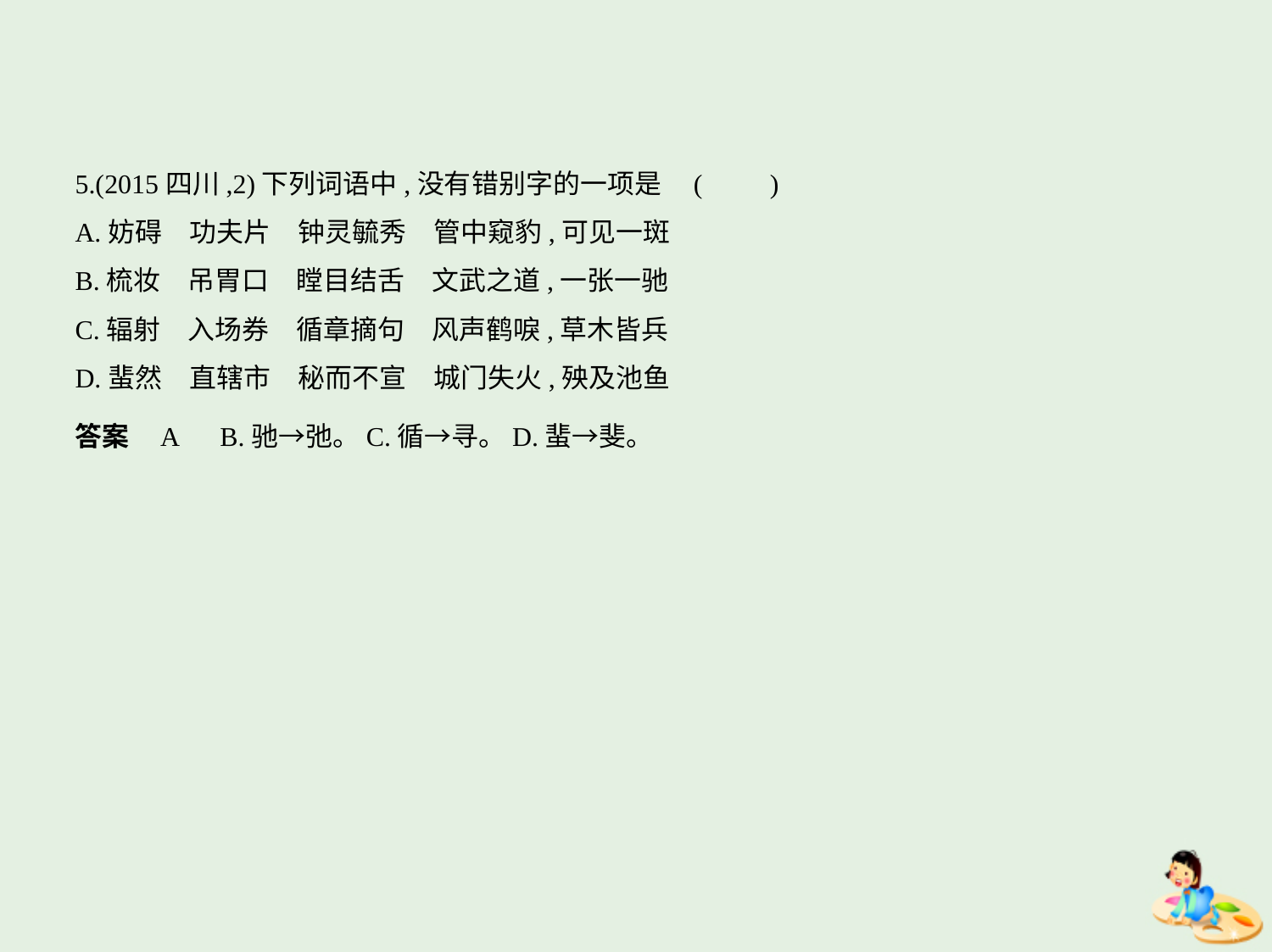

5.(2015四川,2)下列词语中,没有错别字的一项是 (　　)
A.妨碍　功夫片　钟灵毓秀　管中窥豹,可见一斑
B.梳妆　吊胃口　瞠目结舌　文武之道,一张一驰
C.辐射　入场券　循章摘句　风声鹤唳,草木皆兵
D.蜚然　直辖市　秘而不宣　城门失火,殃及池鱼
答案    A　B.驰→弛。C.循→寻。D.蜚→斐。